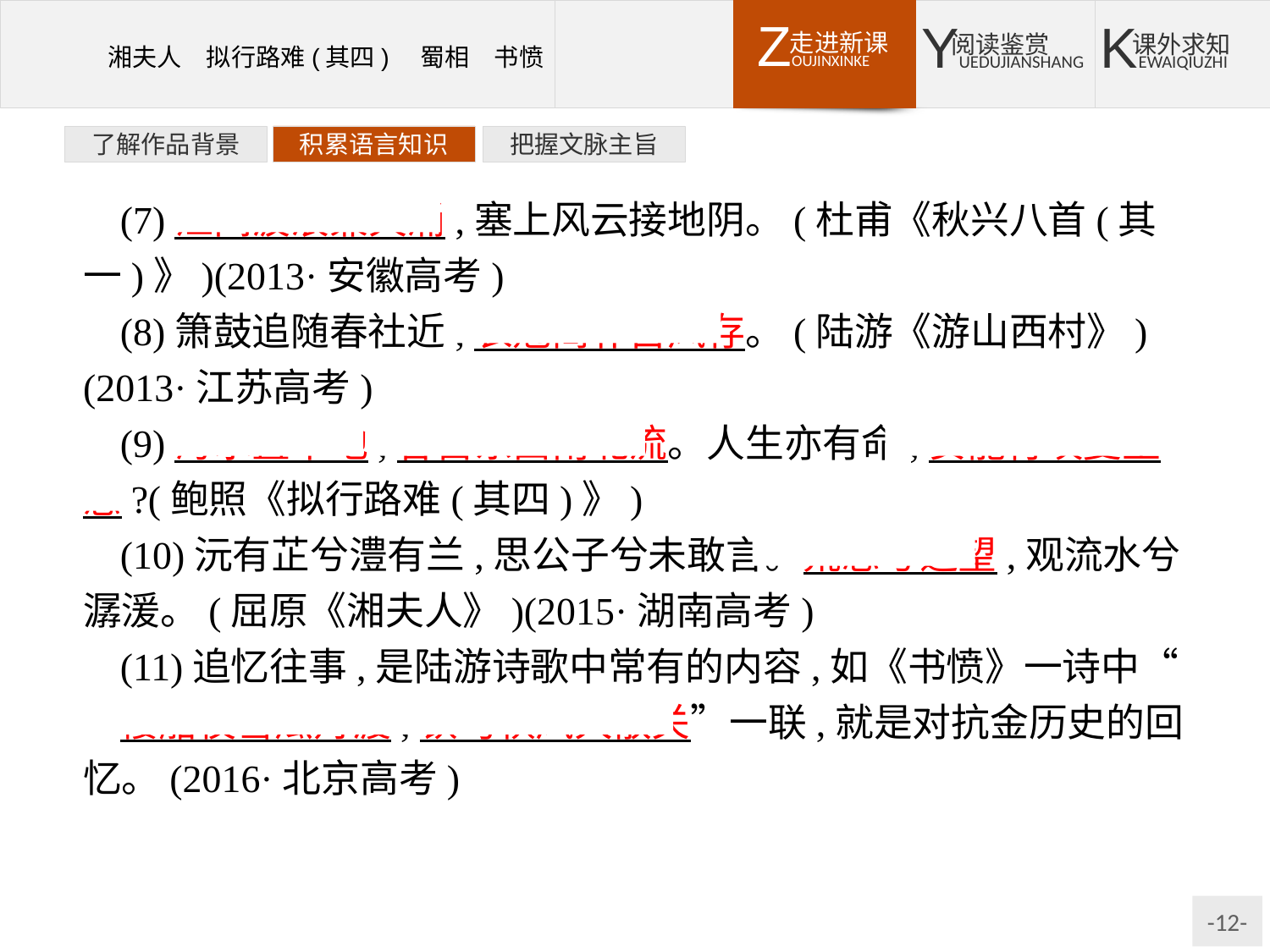

了解作品背景
积累语言知识
把握文脉主旨
(7)江间波浪兼天涌,塞上风云接地阴。(杜甫《秋兴八首(其一)》)(2013·安徽高考)
(8)箫鼓追随春社近,衣冠简朴古风存。(陆游《游山西村》)(2013·江苏高考)
(9)泻水置平地,各自东西南北流。人生亦有命,安能行叹复坐愁?(鲍照《拟行路难(其四)》)
(10)沅有芷兮澧有兰,思公子兮未敢言。荒忽兮远望,观流水兮潺湲。(屈原《湘夫人》)(2015·湖南高考)
(11)追忆往事,是陆游诗歌中常有的内容,如《书愤》一诗中“
楼船夜雪瓜舟渡,铁马秋风大散关”一联,就是对抗金历史的回忆。(2016·北京高考)